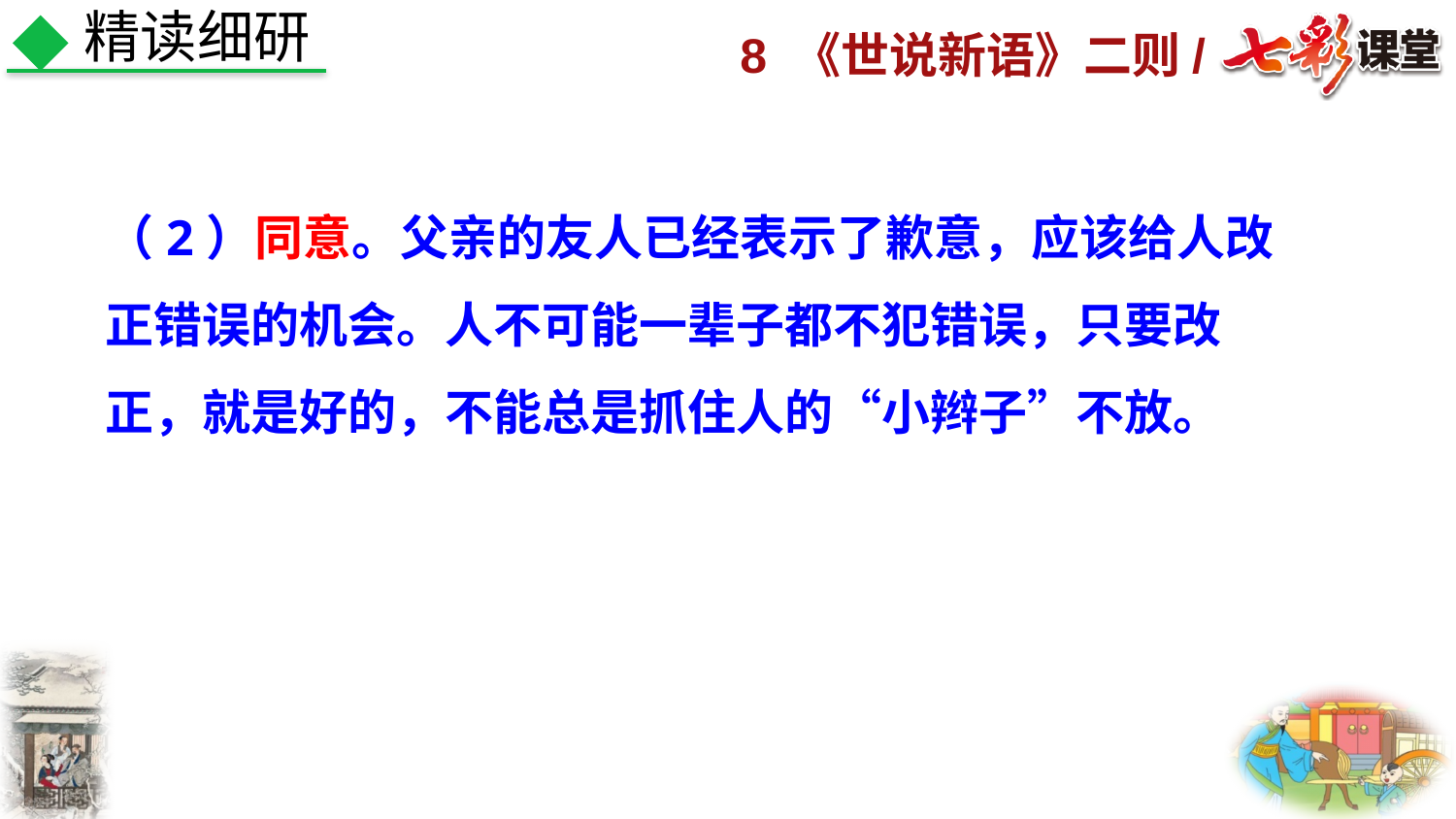

精读细研

（2）同意。父亲的友人已经表示了歉意，应该给人改正错误的机会。人不可能一辈子都不犯错误，只要改正，就是好的，不能总是抓住人的“小辫子”不放。